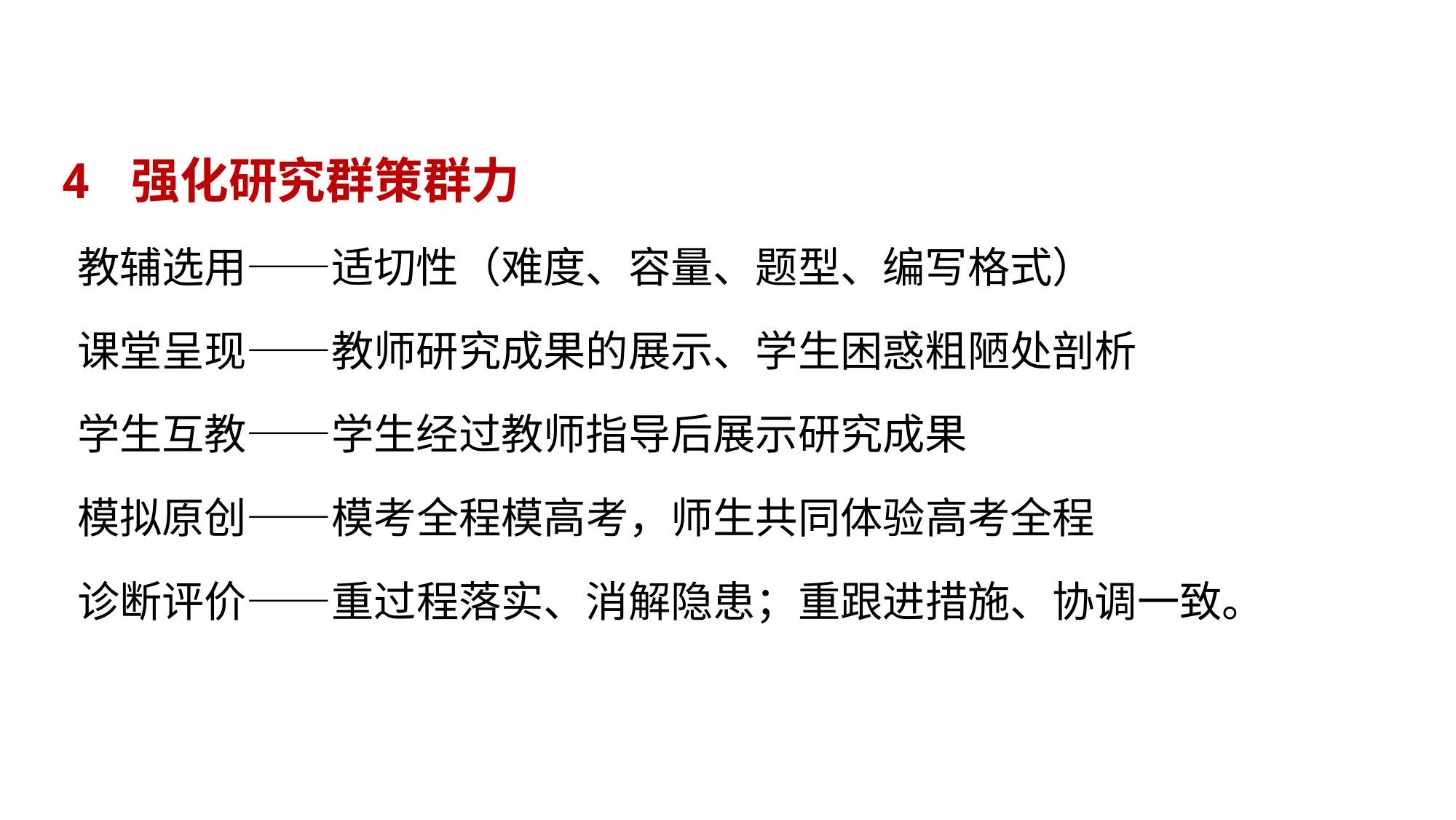

4 强化研究群策群力
教辅选用——适切性（难度、容量、题型、编写格式）
课堂呈现——教师研究成果的展示、学生困惑粗陋处剖析
学生互教——学生经过教师指导后展示研究成果
模拟原创——模考全程模高考，师生共同体验高考全程
诊断评价——重过程落实、消解隐患；重跟进措施、协调一致。